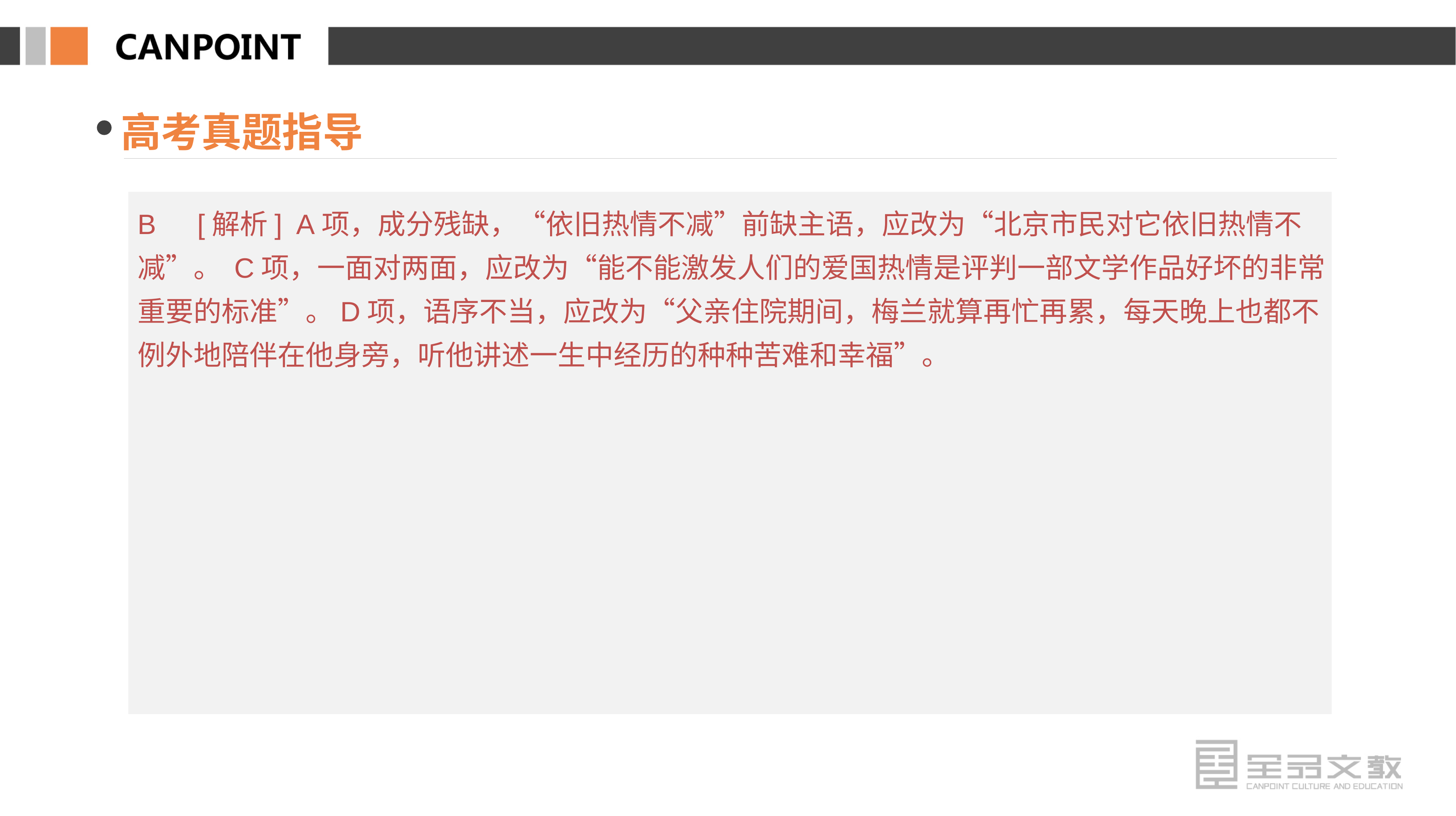

高考真题指导

B　[解析]  A项，成分残缺，“依旧热情不减”前缺主语，应改为“北京市民对它依旧热情不减”。 C项，一面对两面，应改为“能不能激发人们的爱国热情是评判一部文学作品好坏的非常重要的标准”。D项，语序不当，应改为“父亲住院期间，梅兰就算再忙再累，每天晚上也都不例外地陪伴在他身旁，听他讲述一生中经历的种种苦难和幸福”。